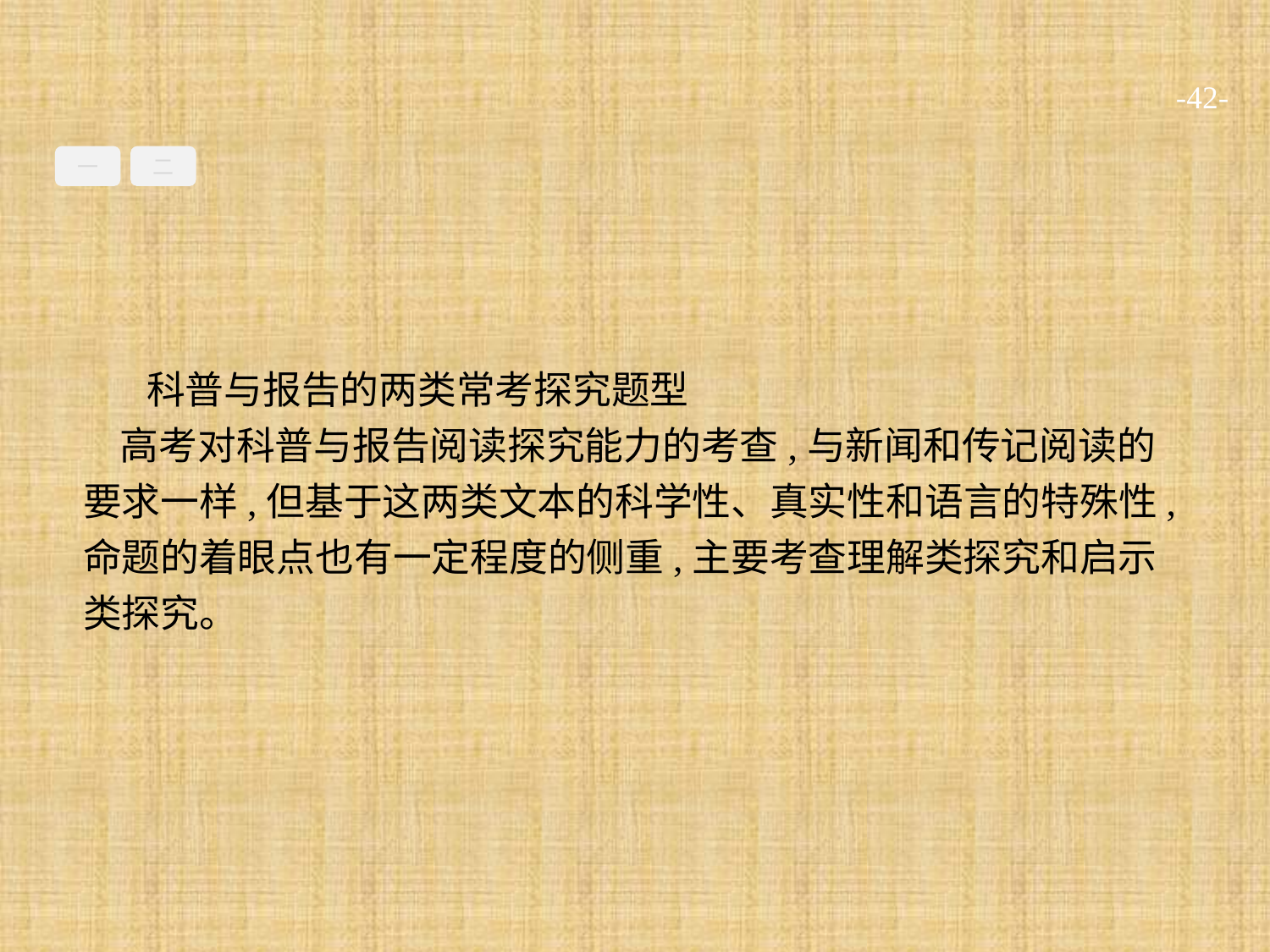

-42-
一
二
科普与报告的两类常考探究题型
高考对科普与报告阅读探究能力的考查,与新闻和传记阅读的要求一样,但基于这两类文本的科学性、真实性和语言的特殊性,命题的着眼点也有一定程度的侧重,主要考查理解类探究和启示类探究。